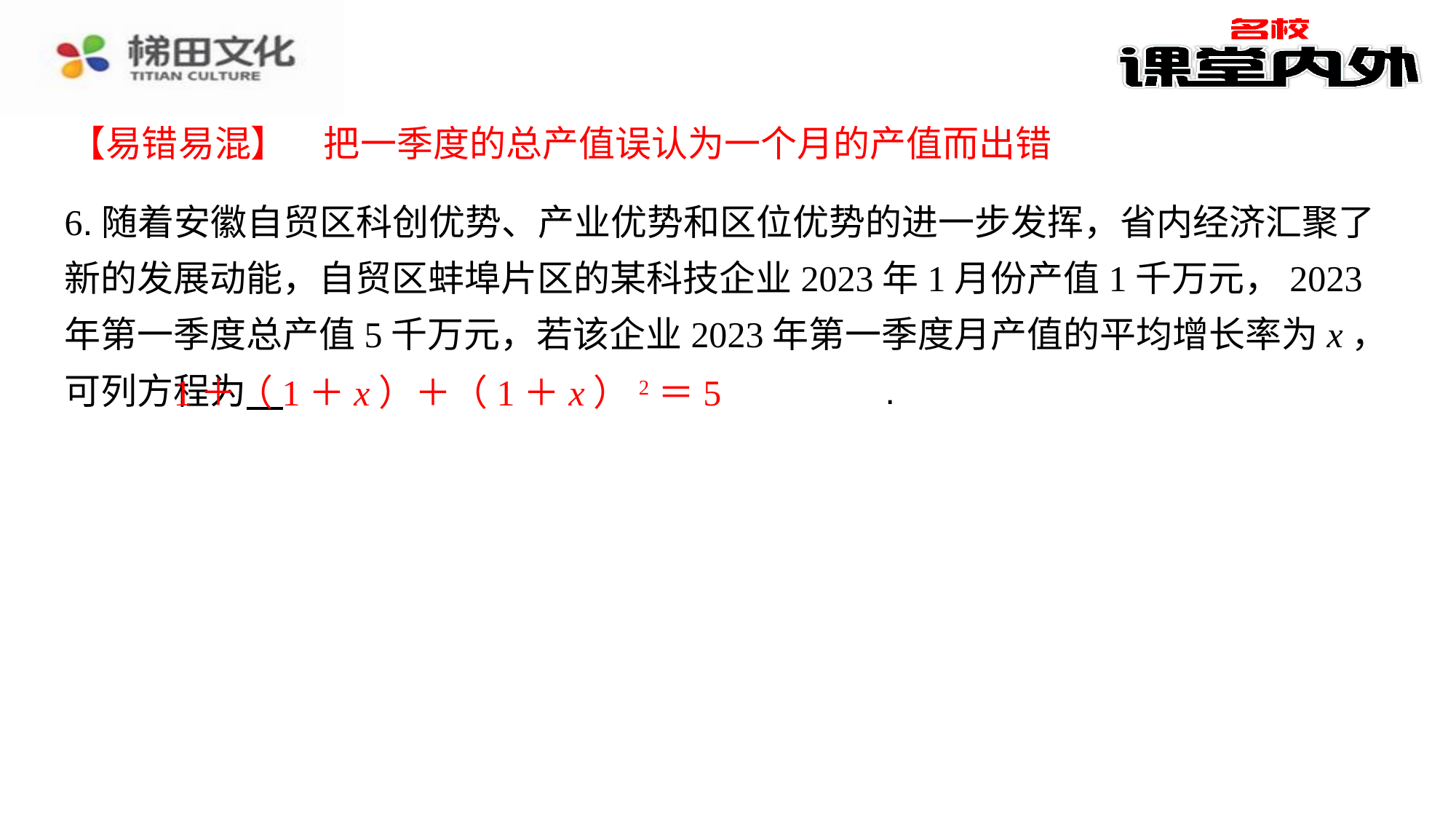

【易错易混】　把一季度的总产值误认为一个月的产值而出错
6.随着安徽自贸区科创优势、产业优势和区位优势的进一步发挥，省内经济汇聚了新的发展动能，自贸区蚌埠片区的某科技企业2023年1月份产值1千万元，2023年第一季度总产值5千万元，若该企业2023年第一季度月产值的平均增长率为x，可列方程为 　1＋（1＋x）＋（1＋x）2＝5　⁠.
1＋（1＋x）＋（1＋x）2＝5